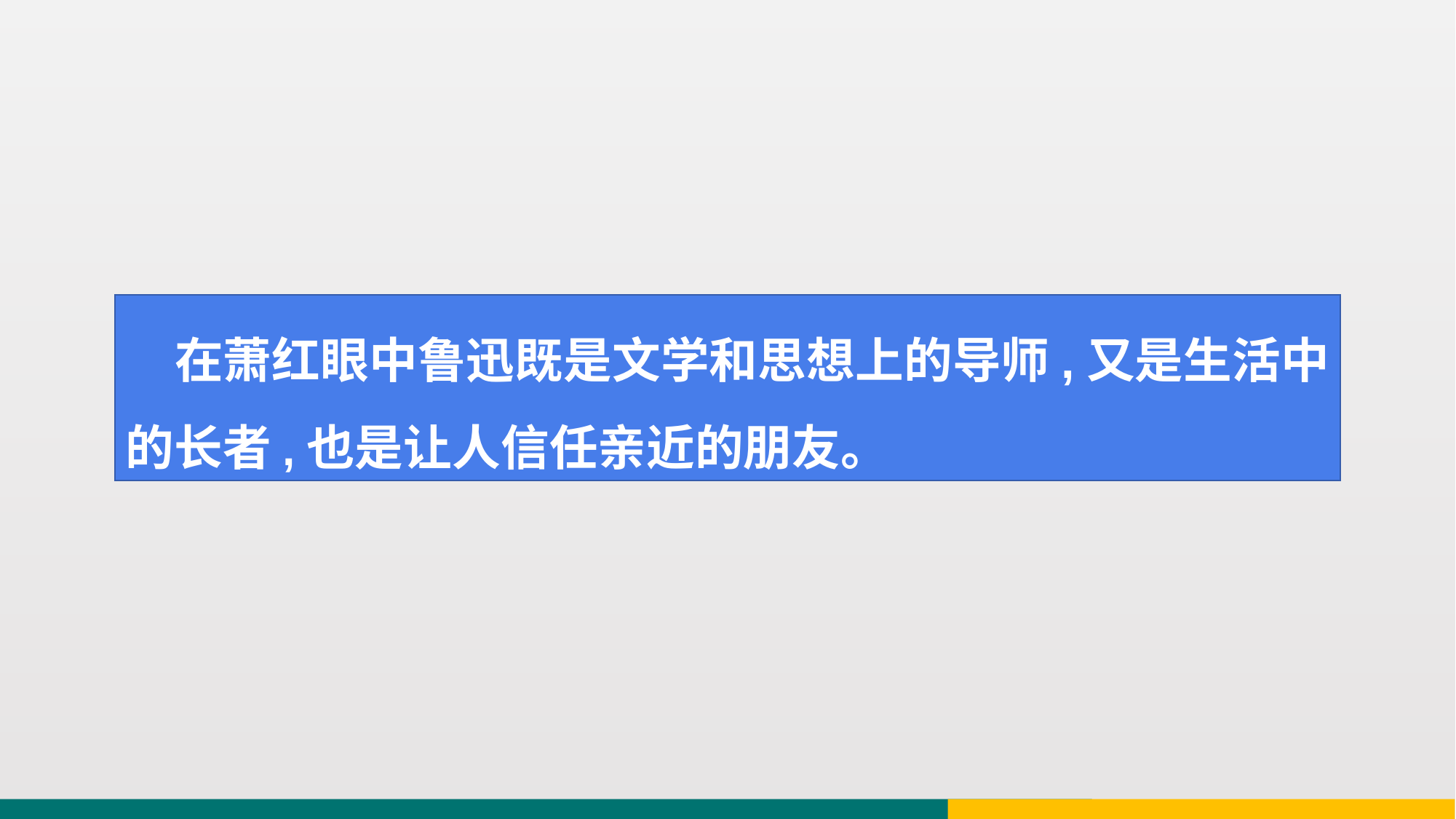

在萧红眼中鲁迅既是文学和思想上的导师,又是生活中的长者,也是让人信任亲近的朋友。